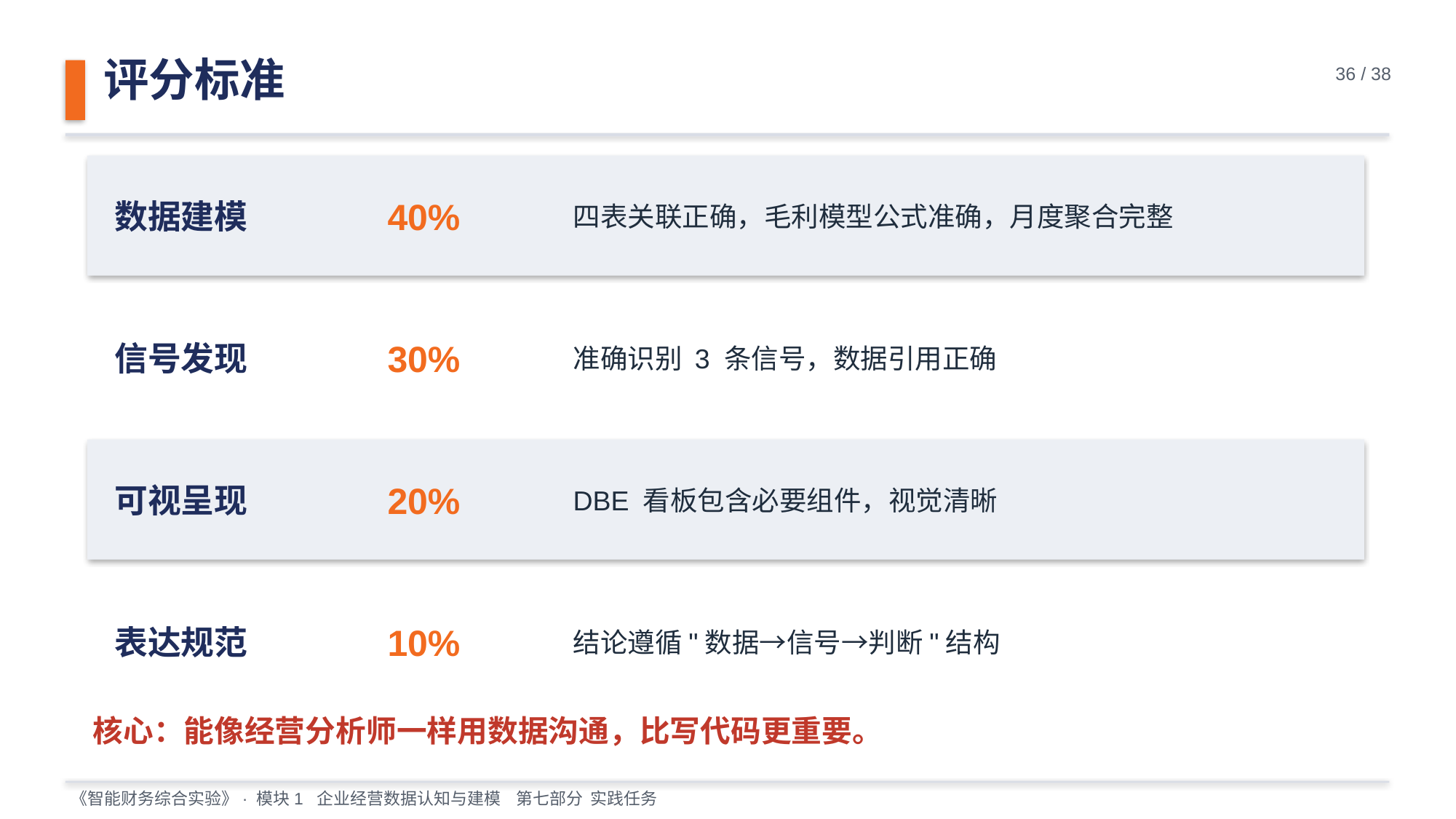

评分标准

36 / 38

数据建模
40%
四表关联正确，毛利模型公式准确，月度聚合完整
信号发现
30%
准确识别 3 条信号，数据引用正确

可视呈现
20%
DBE 看板包含必要组件，视觉清晰
表达规范
10%
结论遵循"数据→信号→判断"结构
核心：能像经营分析师一样用数据沟通，比写代码更重要。

《智能财务综合实验》· 模块1  企业经营数据认知与建模    第七部分  实践任务